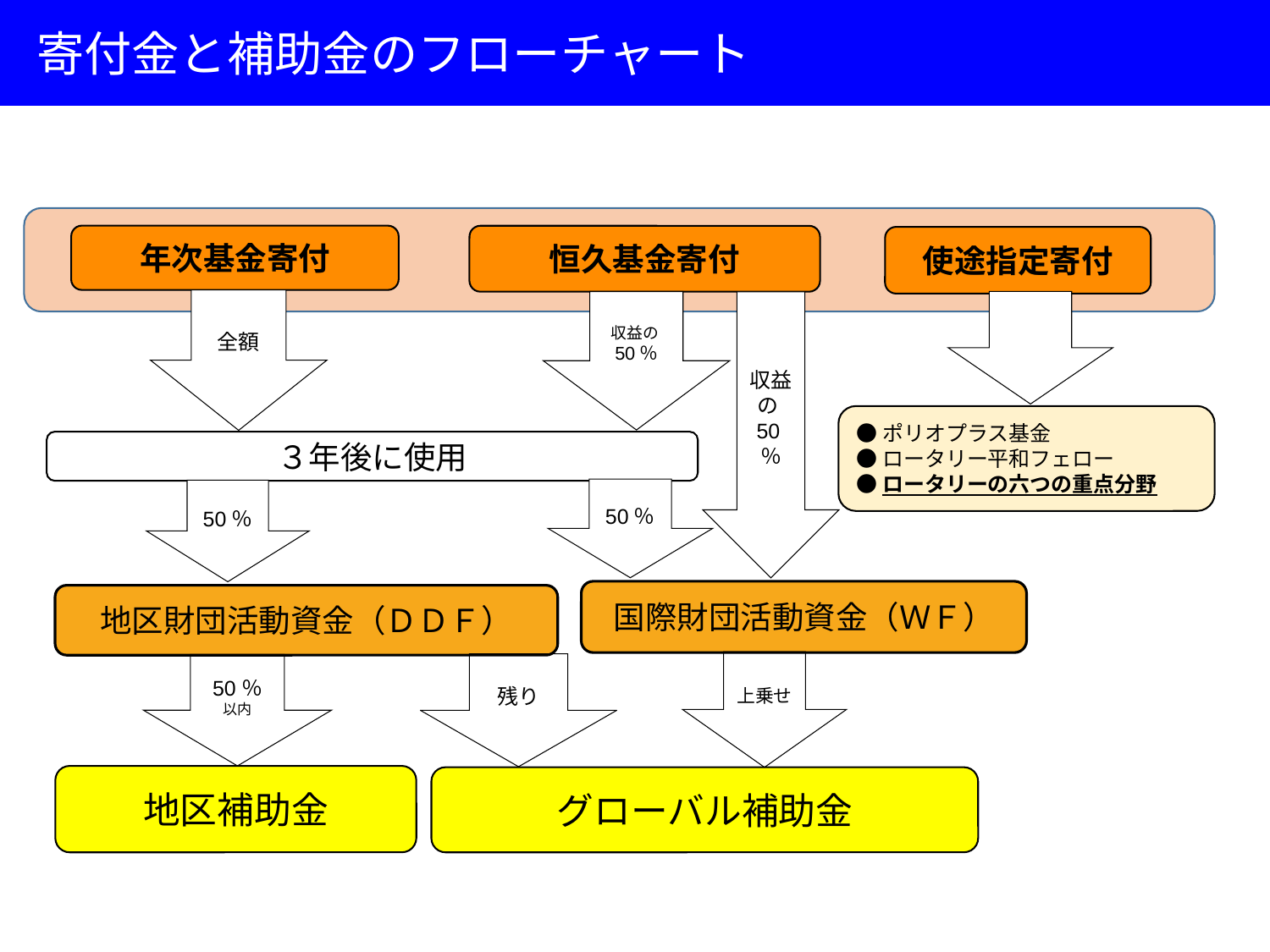

寄付金と補助金のフローチャート

年次基金寄付
恒久基金寄付
使途指定寄付
全額
収益の50％

収益の50％

●ポリオプラス基金
●ロータリー平和フェロー
●ロータリーの六つの重点分野

３年後に使用
50％
50％
国際財団活動資金（ＷＦ）
地区財団活動資金（ＤＤＦ）
上乗せ
残り
50％
以内
地区補助金
グローバル補助金